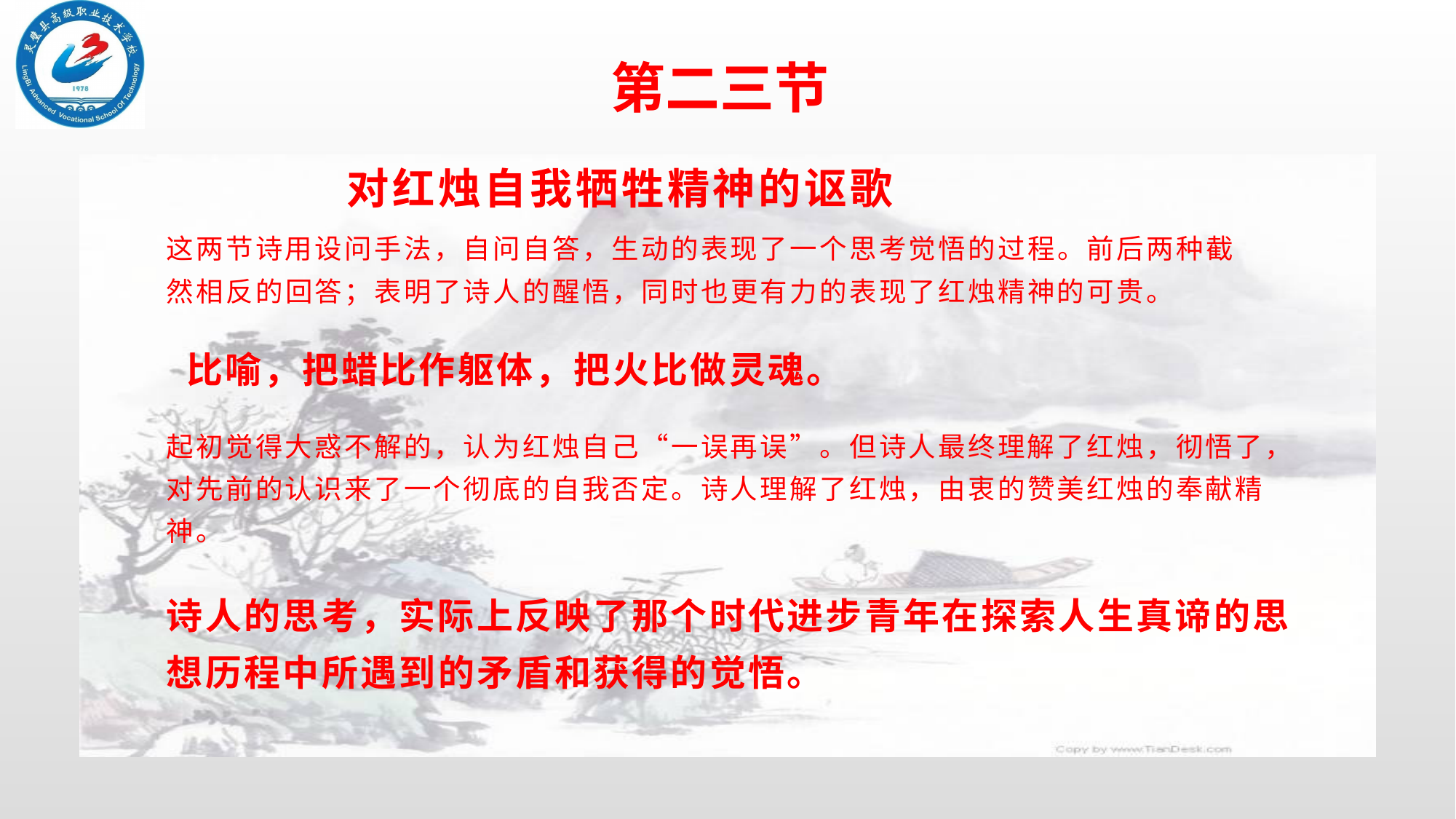

第二三节
对红烛自我牺牲精神的讴歌
这两节诗用设问手法，自问自答，生动的表现了一个思考觉悟的过程。前后两种截然相反的回答；表明了诗人的醒悟，同时也更有力的表现了红烛精神的可贵。
比喻，把蜡比作躯体，把火比做灵魂。
起初觉得大惑不解的，认为红烛自己“一误再误”。但诗人最终理解了红烛，彻悟了，对先前的认识来了一个彻底的自我否定。诗人理解了红烛，由衷的赞美红烛的奉献精神。
诗人的思考，实际上反映了那个时代进步青年在探索人生真谛的思想历程中所遇到的矛盾和获得的觉悟。